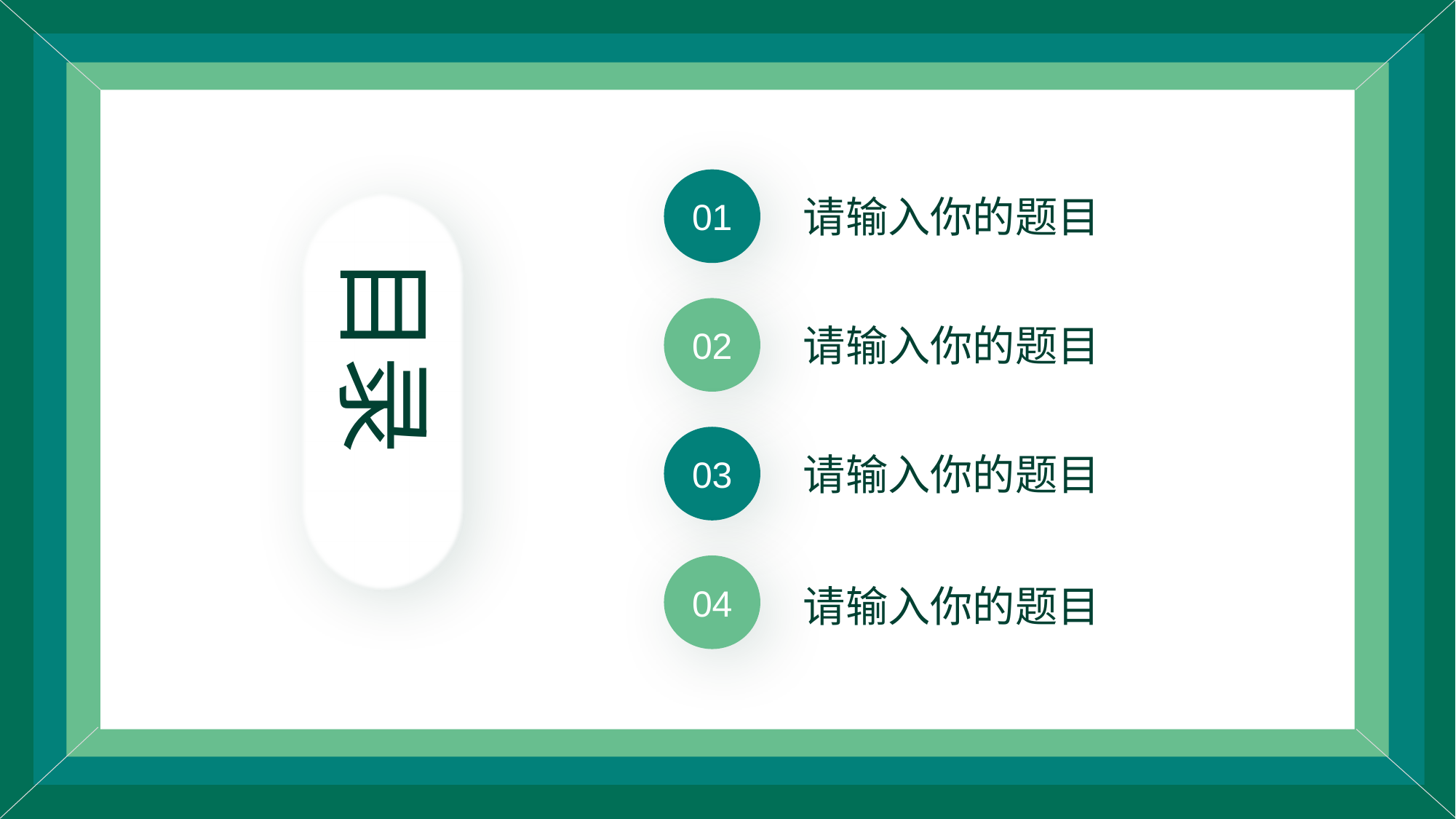

01
02
03
04
请输入你的题目
请输入你的题目
请输入你的题目
请输入你的题目
目录